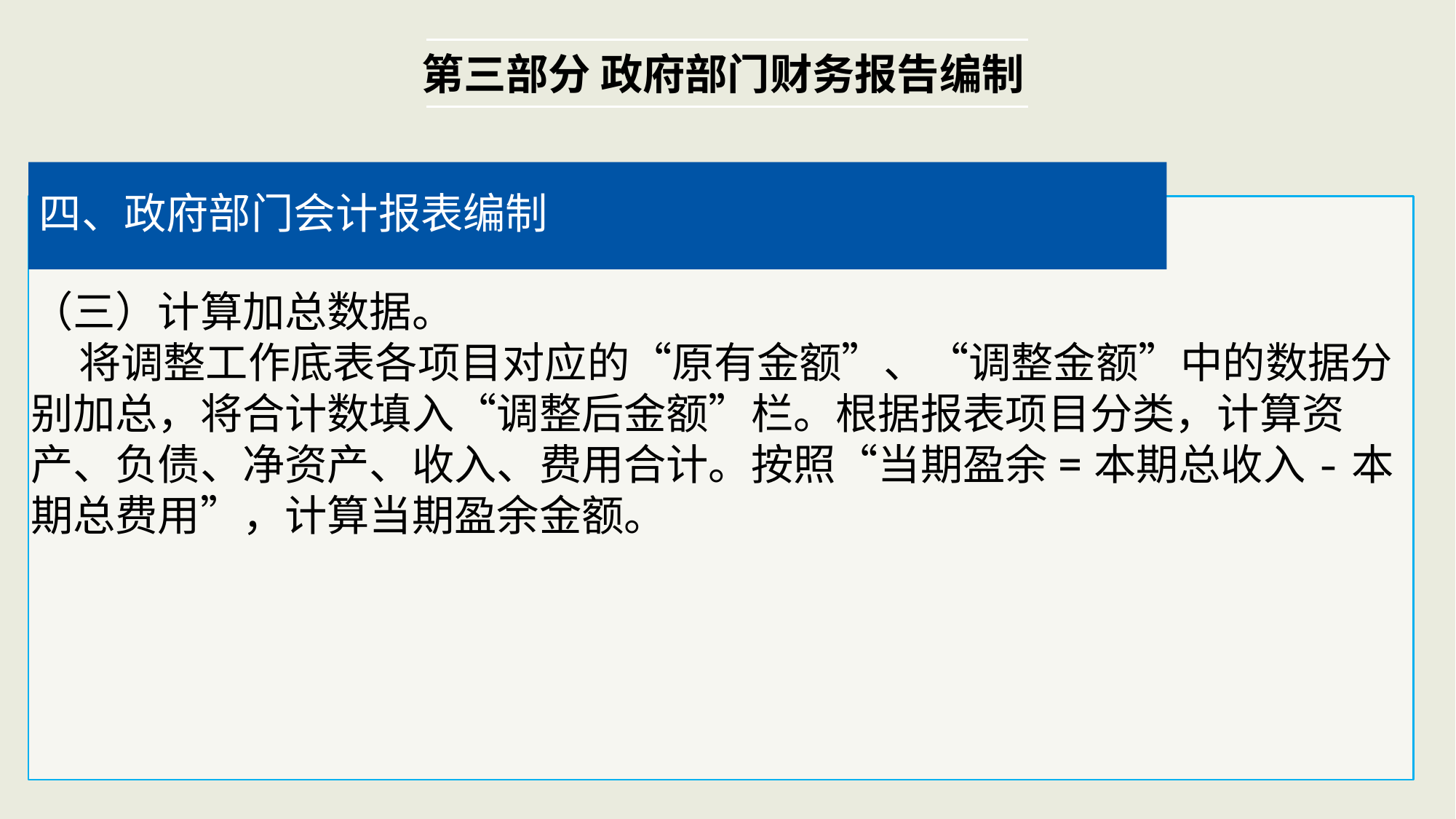

第三部分 政府部门财务报告编制

四、政府部门会计报表编制

（三）计算加总数据。
    将调整工作底表各项目对应的“原有金额”、“调整金额”中的数据分别加总，将合计数填入“调整后金额”栏。根据报表项目分类，计算资产、负债、净资产、收入、费用合计。按照“当期盈余=本期总收入-本期总费用”，计算当期盈余金额。

93